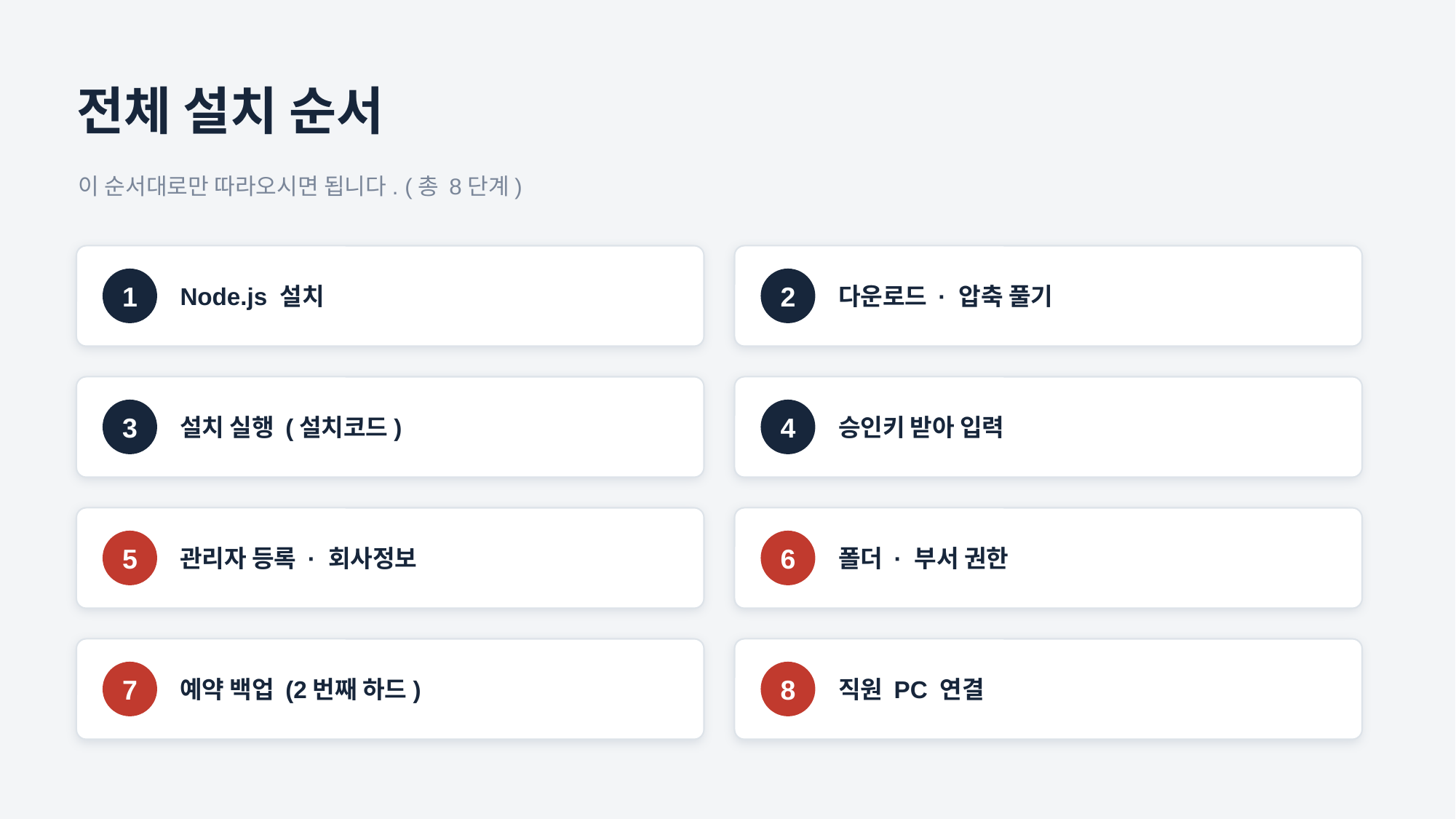

전체 설치 순서
이 순서대로만 따라오시면 됩니다. (총 8단계)

Node.js 설치

다운로드 · 압축 풀기

1

2

설치 실행 (설치코드)

승인키 받아 입력

3

4

관리자 등록 · 회사정보

폴더 · 부서 권한

5

6

예약 백업 (2번째 하드)

직원 PC 연결

7

8